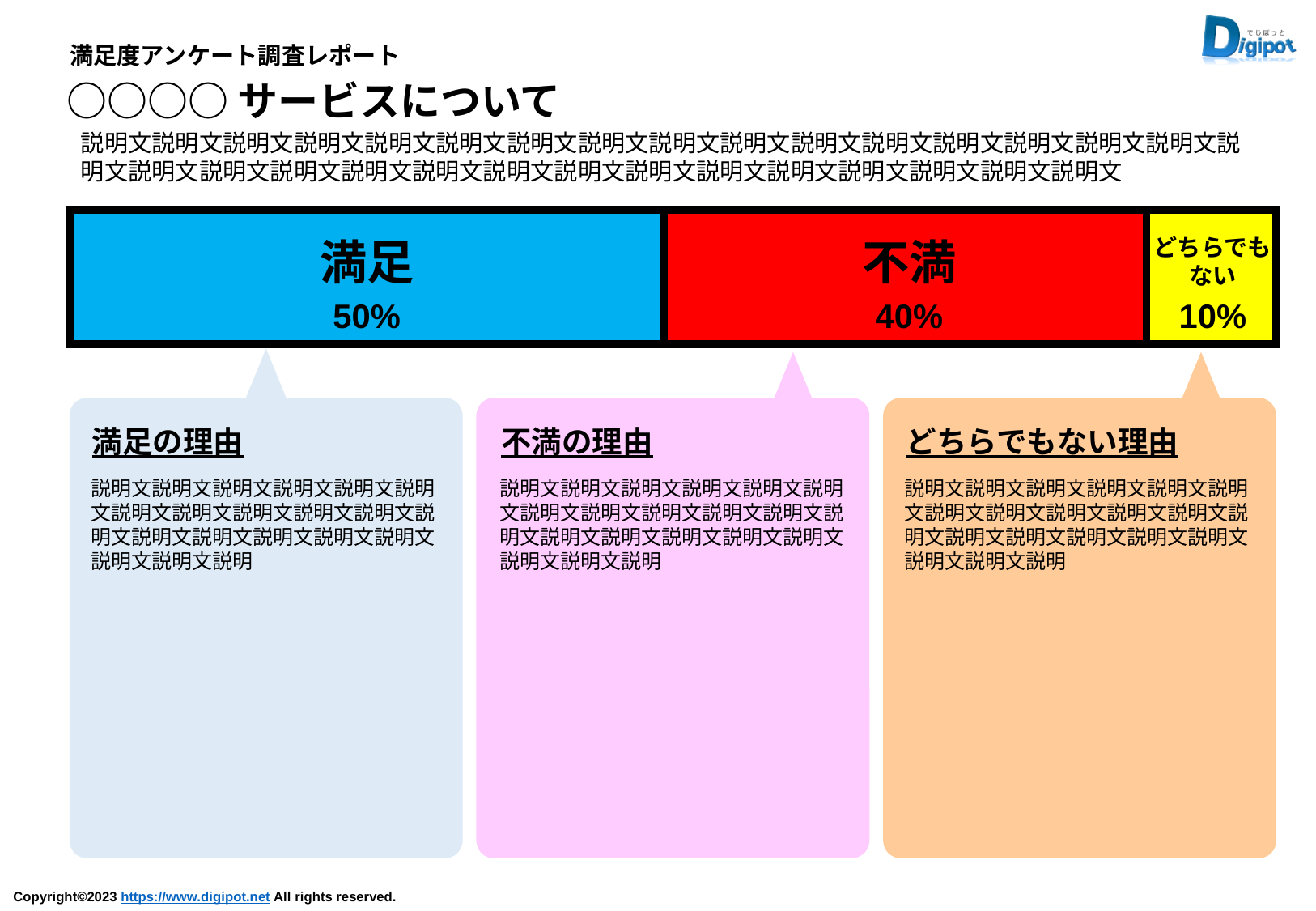

満足度アンケート調査レポート
○○○○サービスについて
説明文説明文説明文説明文説明文説明文説明文説明文説明文説明文説明文説明文説明文説明文説明文説明文説明文説明文説明文説明文説明文説明文説明文説明文説明文説明文説明文説明文説明文説明文説明文

満足
不満
どちらでも
ない
50%
40%
10%

満足の理由
不満の理由
どちらでもない理由
説明文説明文説明文説明文説明文説明文説明文説明文説明文説明文説明文説明文説明文説明文説明文説明文説明文説明文説明文説明
説明文説明文説明文説明文説明文説明文説明文説明文説明文説明文説明文説明文説明文説明文説明文説明文説明文説明文説明文説明
説明文説明文説明文説明文説明文説明文説明文説明文説明文説明文説明文説明文説明文説明文説明文説明文説明文説明文説明文説明